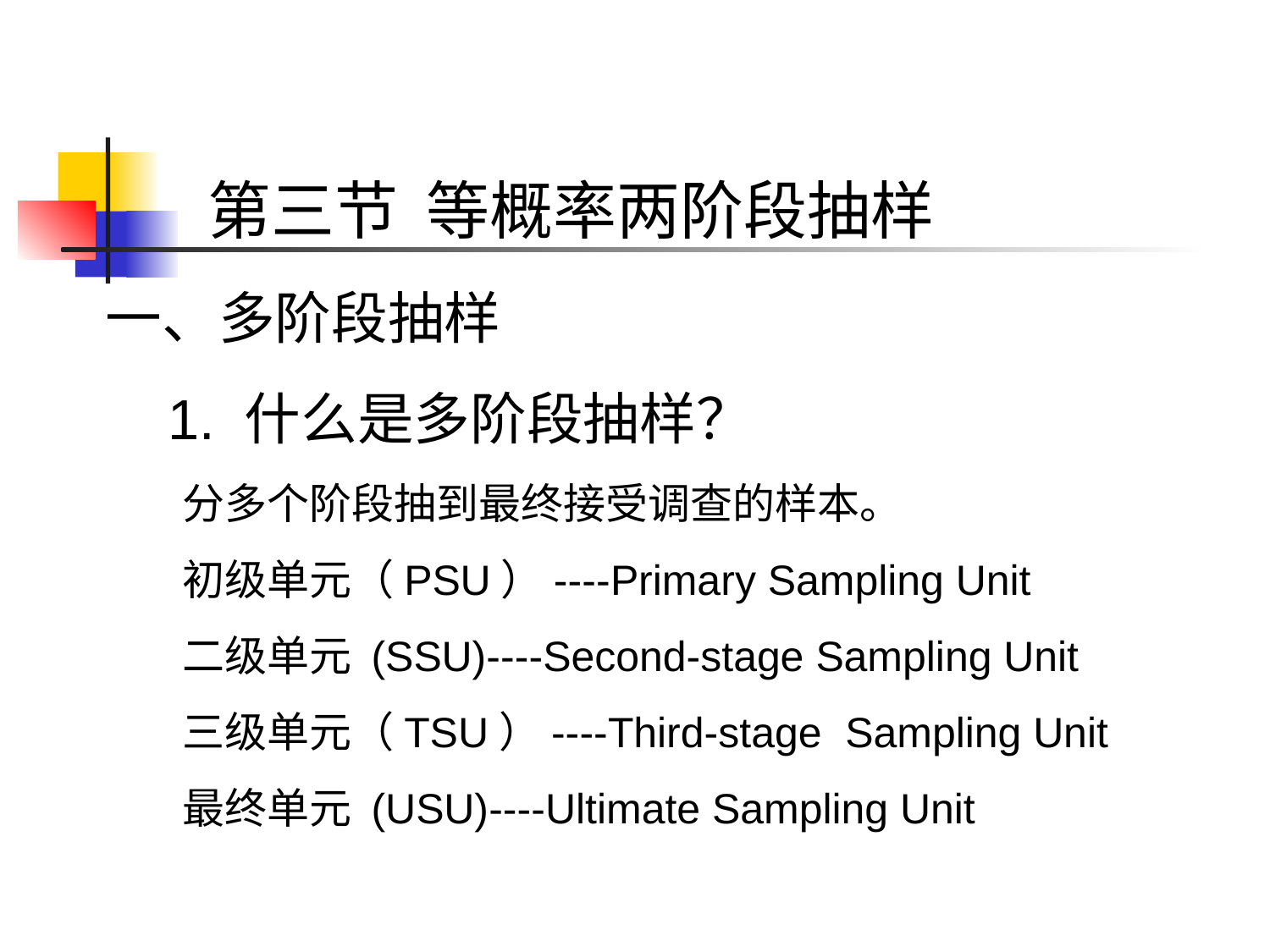

# 第三节  等概率两阶段抽样节   概述
一、多阶段抽样
    1. 什么是多阶段抽样？
       分多个阶段抽到最终接受调查的样本。
       初级单元（PSU）----Primary Sampling Unit
       二级单元 (SSU)----Second-stage Sampling Unit
       三级单元（TSU）----Third-stage  Sampling Unit
       最终单元 (USU)----Ultimate Sampling Unit